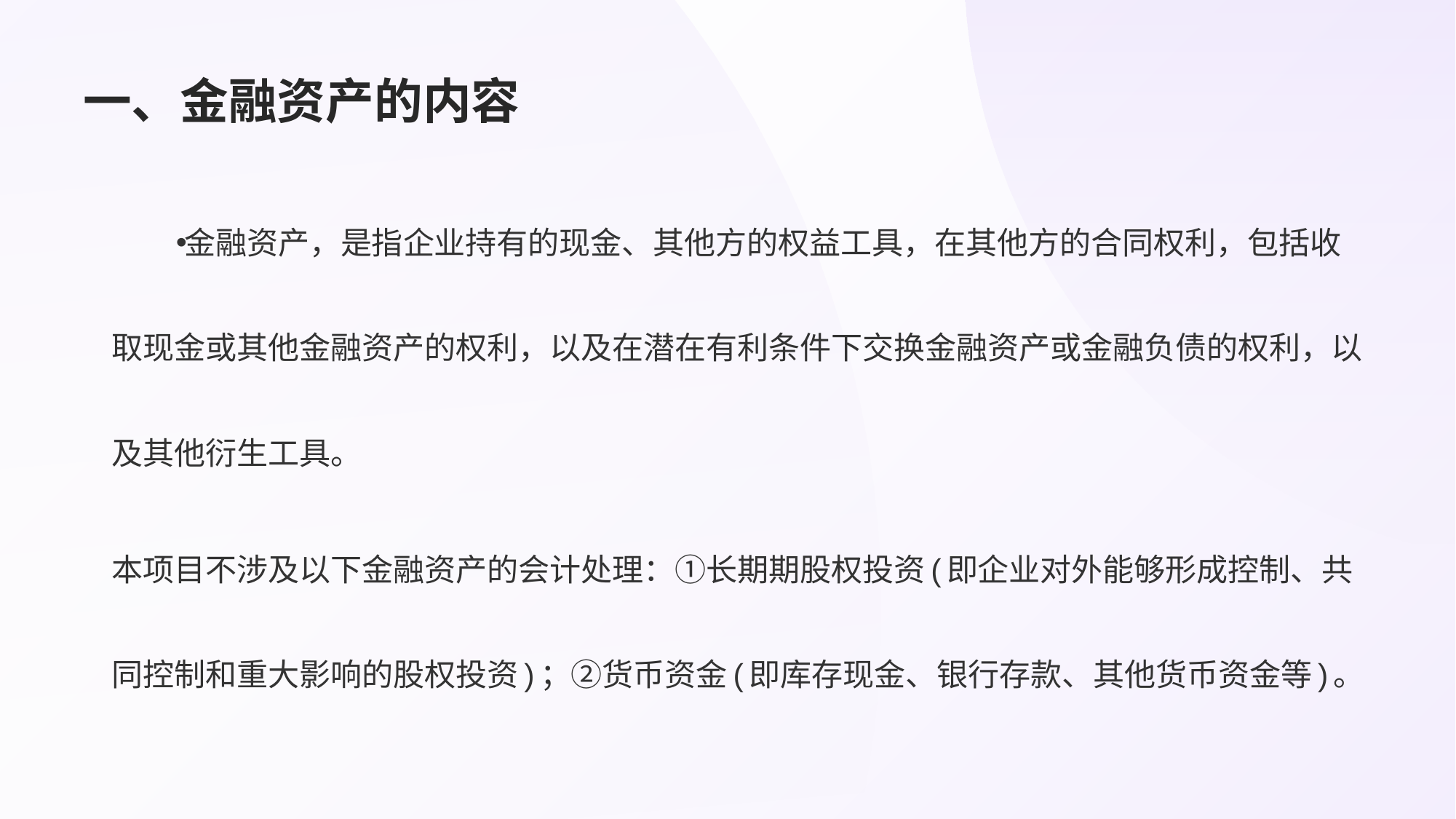

# 一、金融资产的内容
金融资产，是指企业持有的现金、其他方的权益工具，在其他方的合同权利，包括收取现金或其他金融资产的权利，以及在潜在有利条件下交换金融资产或金融负债的权利，以及其他衍生工具。
本项目不涉及以下金融资产的会计处理：①长期期股权投资(即企业对外能够形成控制、共同控制和重大影响的股权投资)；②货币资金(即库存现金、银行存款、其他货币资金等)。